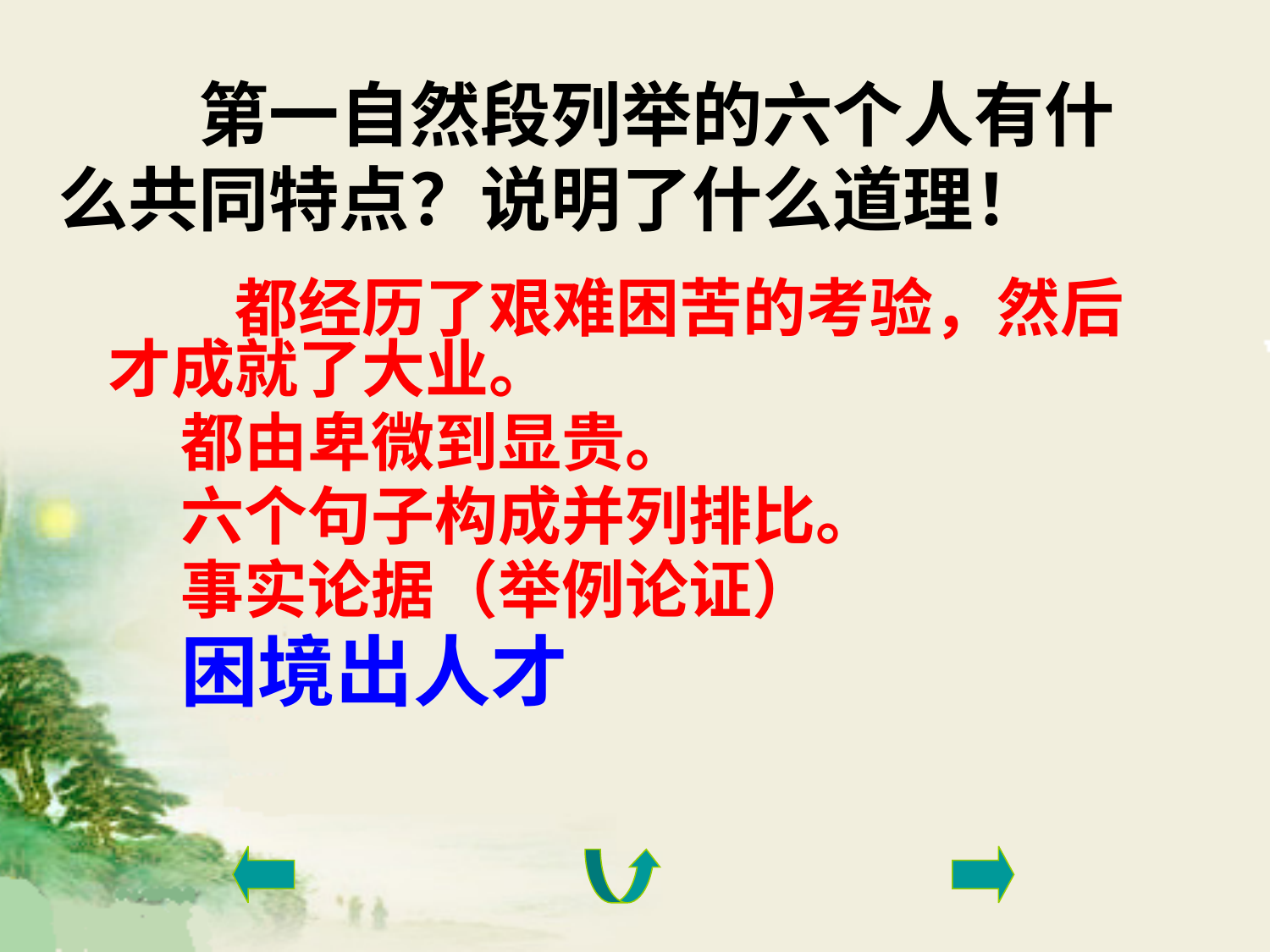

# 第一自然段列举的六个人有什么共同特点？说明了什么道理！
　　都经历了艰难困苦的考验，然后才成就了大业。
    都由卑微到显贵。
    六个句子构成并列排比。
    事实论据（举例论证）
    困境出人才